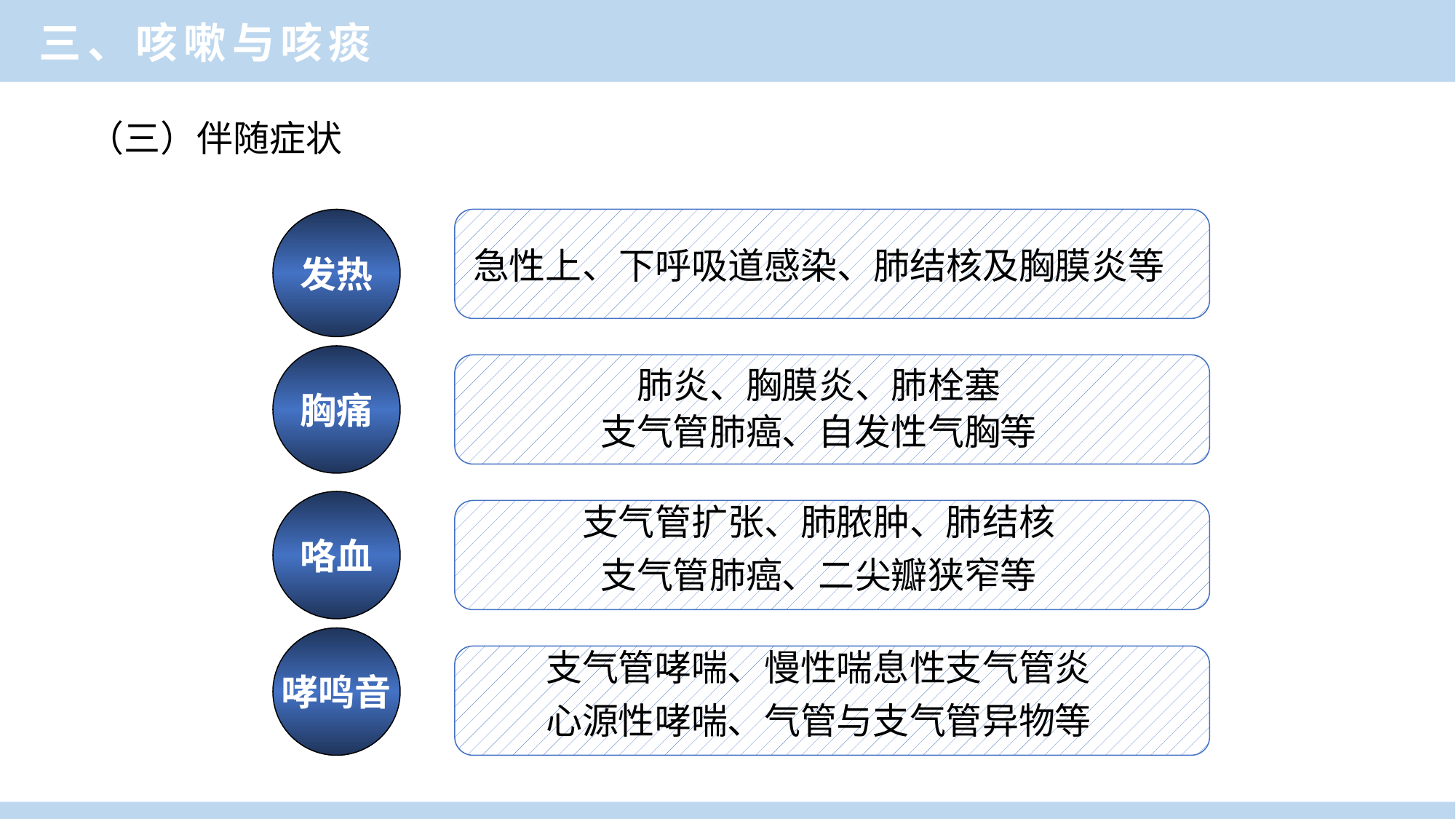

三、咳嗽与咳痰
（三）伴随症状
发热

急性上、下呼吸道感染、肺结核及胸膜炎等
胸痛

肺炎、胸膜炎、肺栓塞
支气管肺癌、自发性气胸等
咯血

支气管扩张、肺脓肿、肺结核
支气管肺癌、二尖瓣狭窄等
哮鸣音

支气管哮喘、慢性喘息性支气管炎
心源性哮喘、气管与支气管异物等